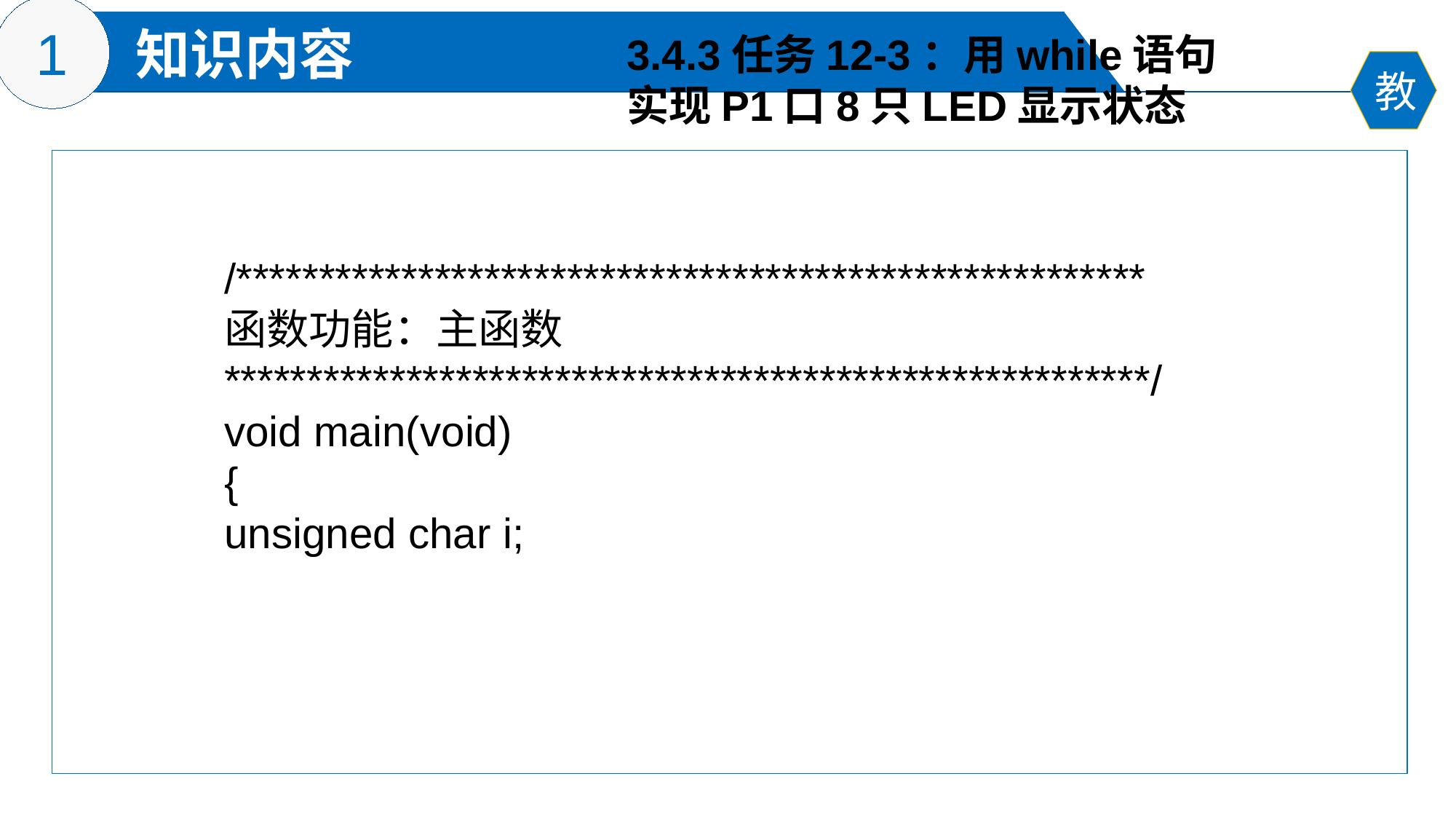

3.4.3任务12-3：用while语句
实现P1口8只LED显示状态
/*******************************************************
函数功能：主函数
********************************************************/
void main(void)
{
unsigned char i;